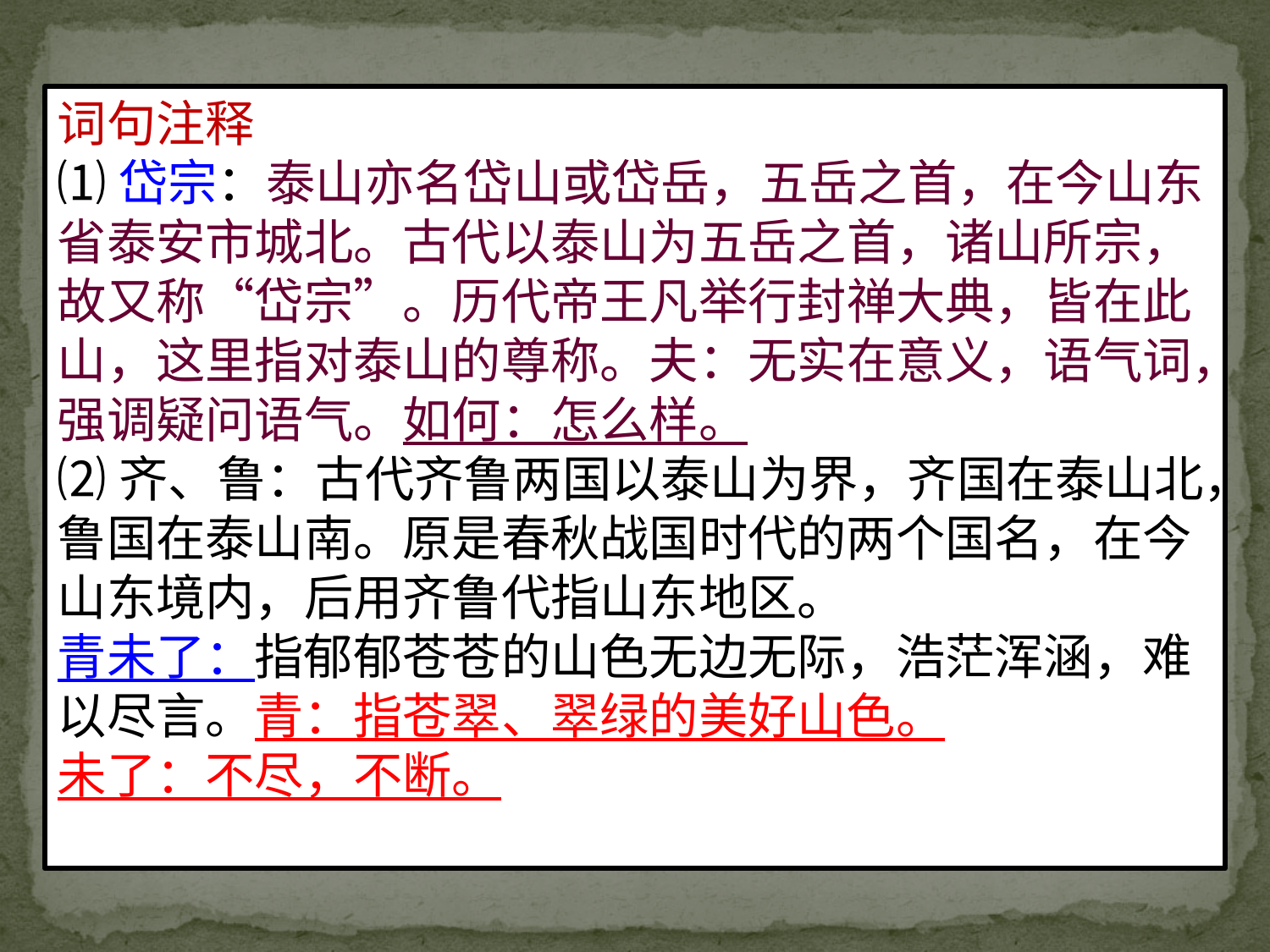

词句注释
⑴岱宗：泰山亦名岱山或岱岳，五岳之首，在今山东省泰安市城北。古代以泰山为五岳之首，诸山所宗，故又称“岱宗”。历代帝王凡举行封禅大典，皆在此山，这里指对泰山的尊称。夫：无实在意义，语气词，强调疑问语气。如何：怎么样。
⑵齐、鲁：古代齐鲁两国以泰山为界，齐国在泰山北，鲁国在泰山南。原是春秋战国时代的两个国名，在今山东境内，后用齐鲁代指山东地区。
青未了：指郁郁苍苍的山色无边无际，浩茫浑涵，难以尽言。青：指苍翠、翠绿的美好山色。
未了：不尽，不断。